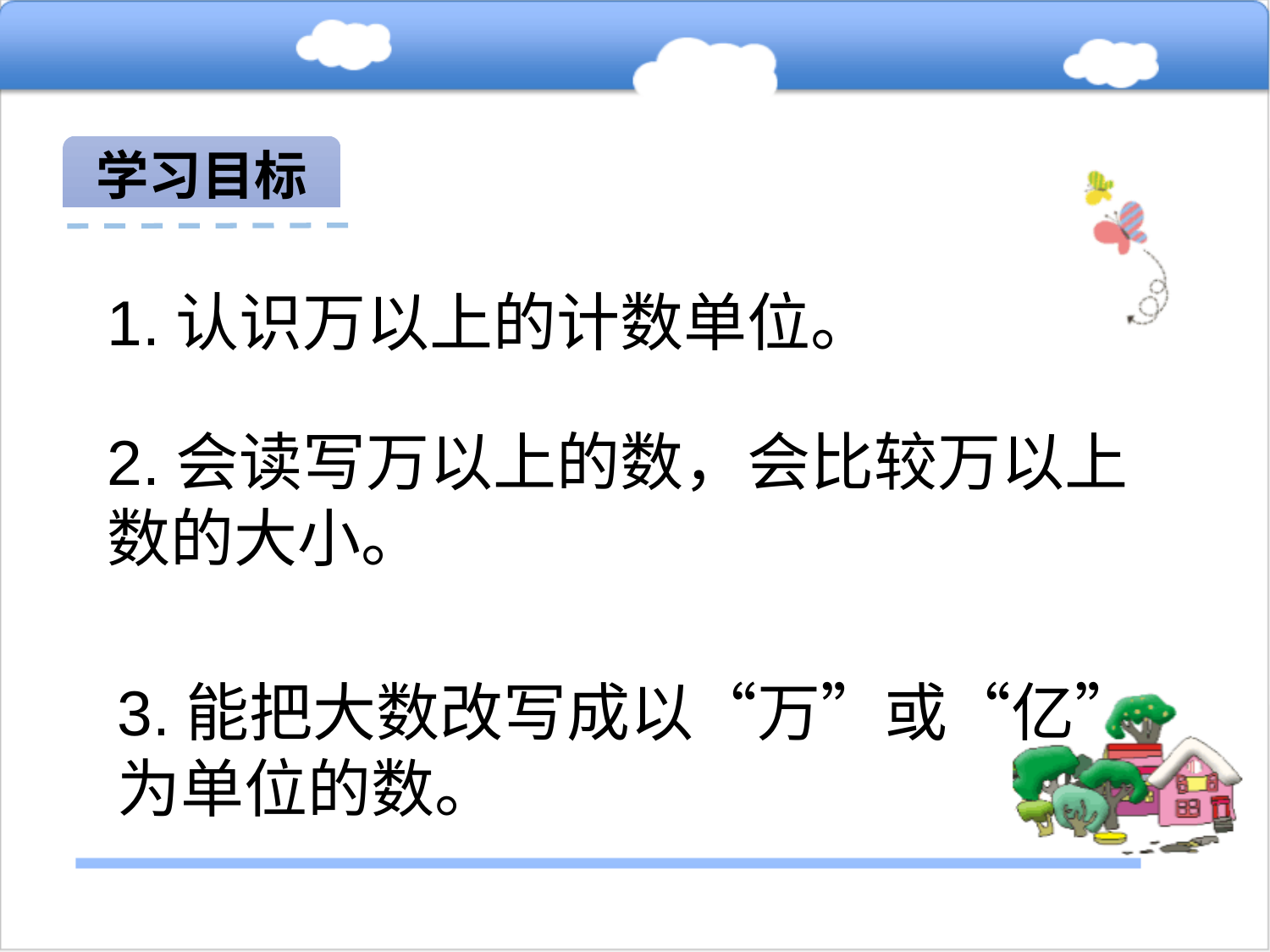

学习目标
1.认识万以上的计数单位。
2.会读写万以上的数，会比较万以上数的大小。
3.能把大数改写成以“万”或“亿”为单位的数。